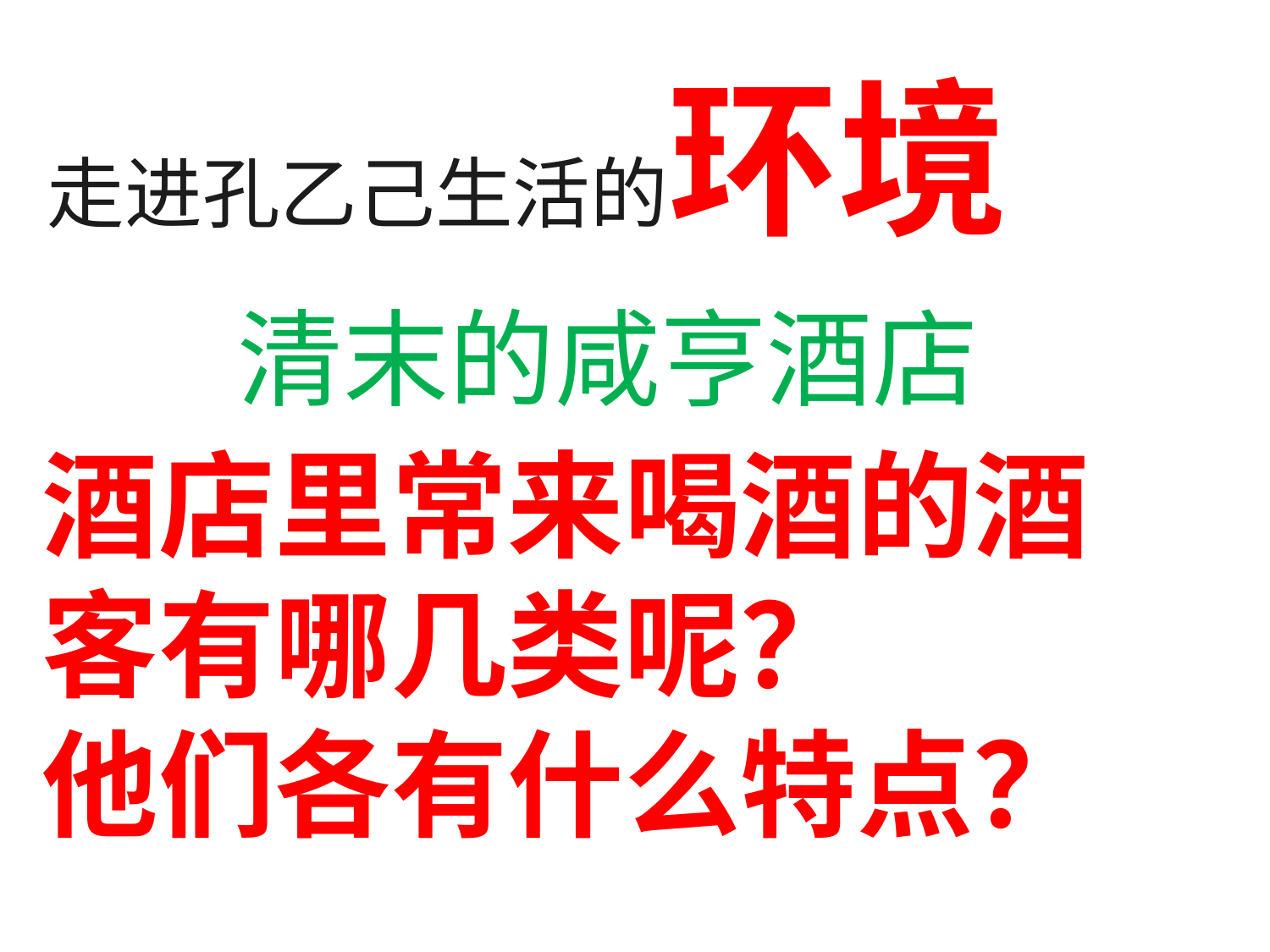

走进孔乙己生活的环境
清末的咸亨酒店
酒店里常来喝酒的酒客有哪几类呢？
他们各有什么特点？